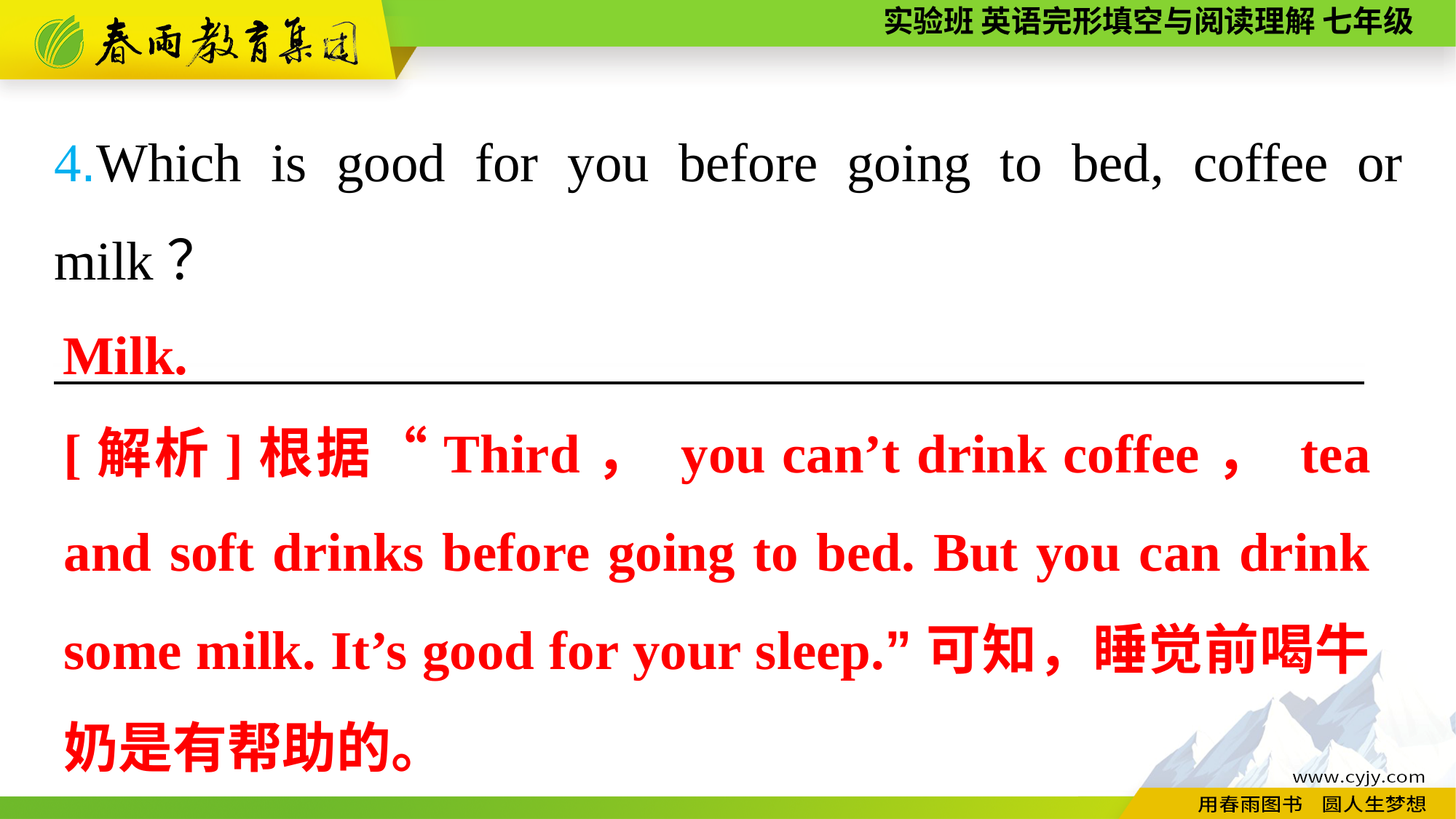

4.Which is good for you before going to bed, coffee or milk？
————————————————————————
Milk.
[解析]根据“Third， you can’t drink coffee， tea and soft drinks before going to bed. But you can drink some milk. It’s good for your sleep.”可知，睡觉前喝牛奶是有帮助的。